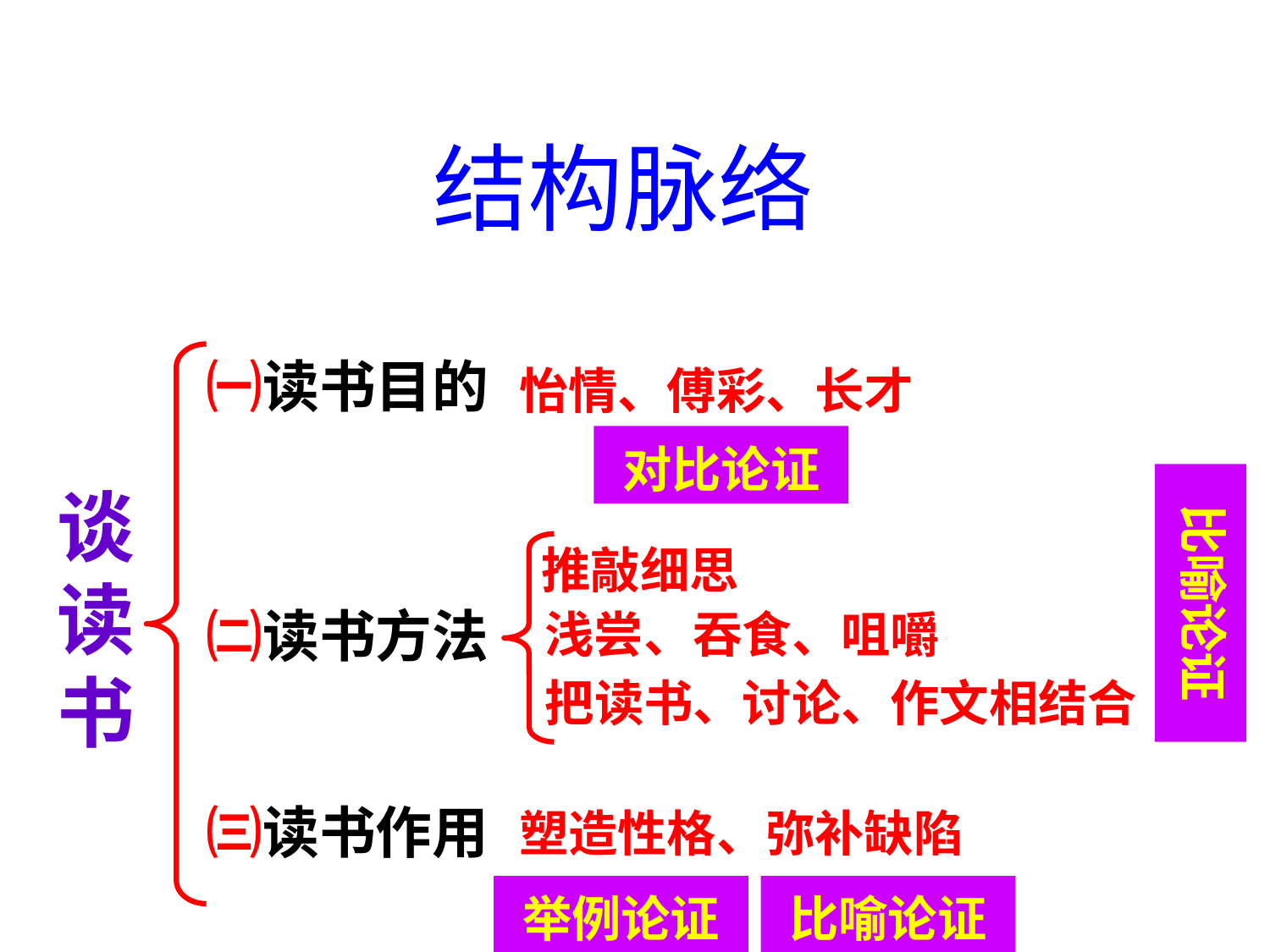

结构脉络

㈠读书目的
怡情、傅彩、长才
对比论证
比喻论证
谈读书
推敲细思

㈡读书方法
浅尝、吞食、咀嚼
把读书、讨论、作文相结合
㈢读书作用
塑造性格、弥补缺陷
举例论证
比喻论证